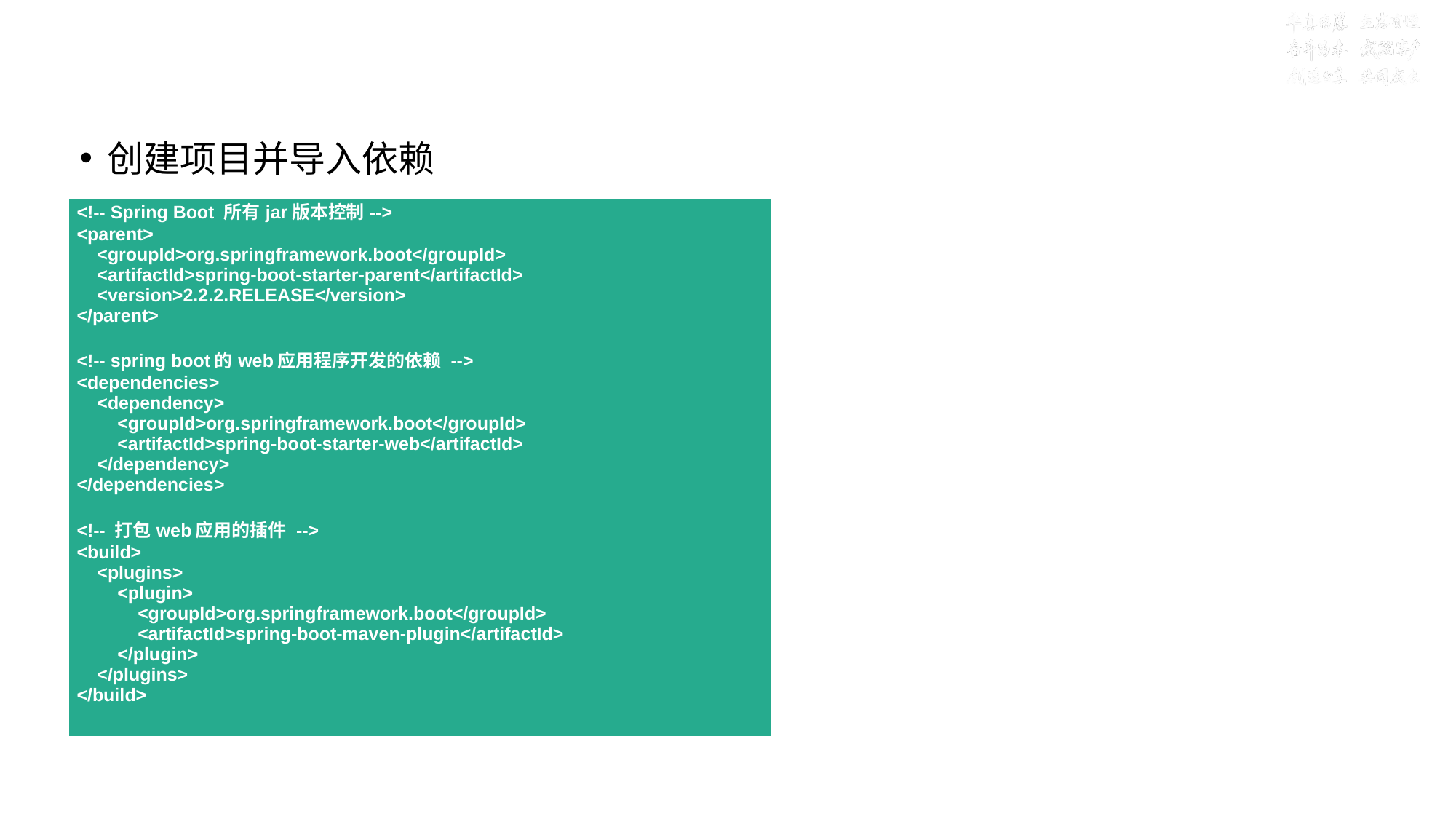

# 目标四：熟练编写Spring Boot快速入门helloWorld程序流程
创建项目并导入依赖

| <!-- Spring Boot 所有jar版本控制--> <parent> <groupId>org.springframework.boot</groupId> <artifactId>spring-boot-starter-parent</artifactId> <version>2.2.2.RELEASE</version> </parent> <!-- spring boot的web应用程序开发的依赖 --> <dependencies> <dependency> <groupId>org.springframework.boot</groupId> <artifactId>spring-boot-starter-web</artifactId> </dependency> </dependencies> <!-- 打包web应用的插件 --> <build> <plugins> <plugin> <groupId>org.springframework.boot</groupId> <artifactId>spring-boot-maven-plugin</artifactId> </plugin> </plugins> </build> |
| --- |
11